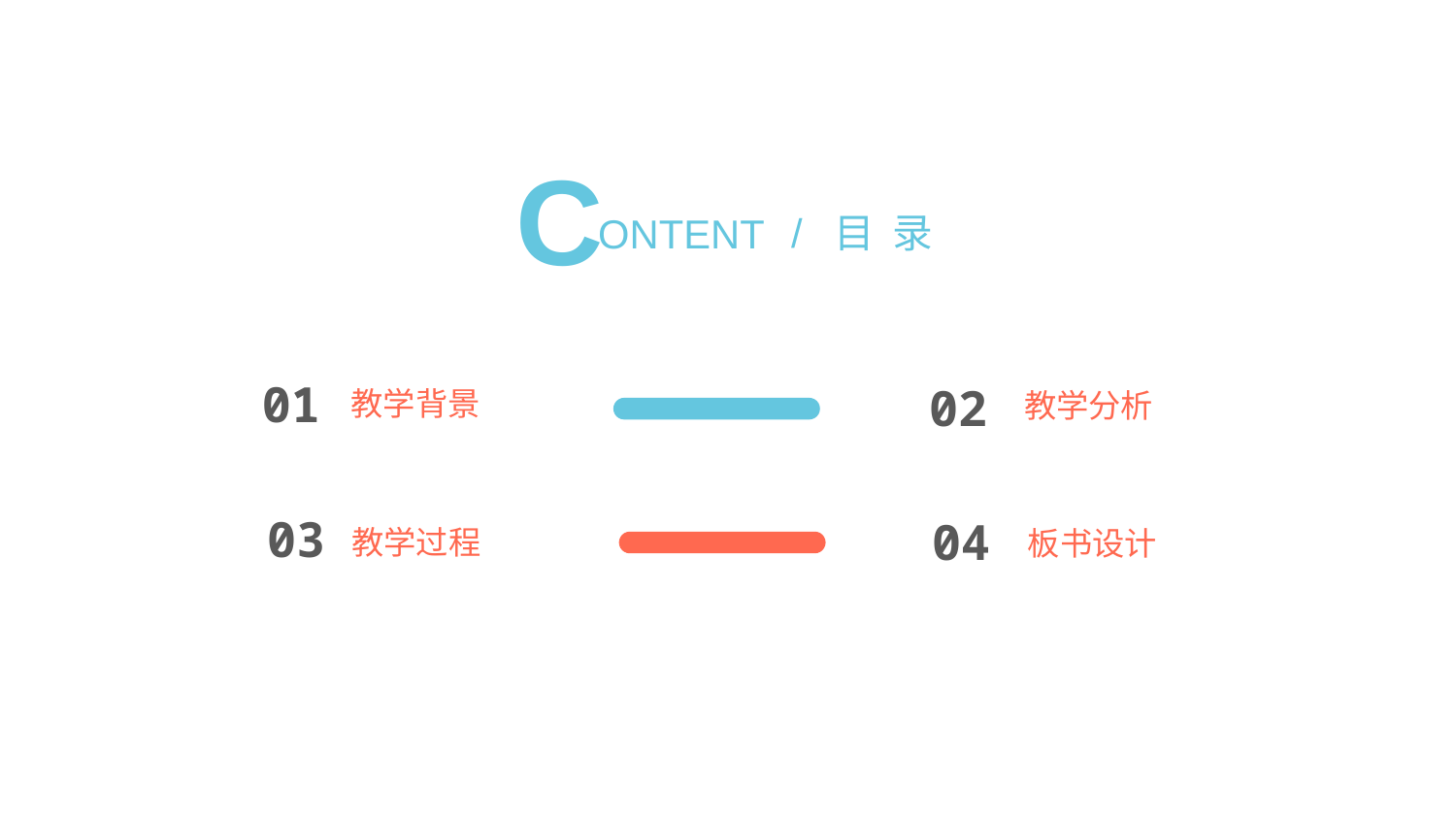

C
/  目  录
ONTENT
01
02
教学背景
教学分析

03
04
教学过程
板书设计